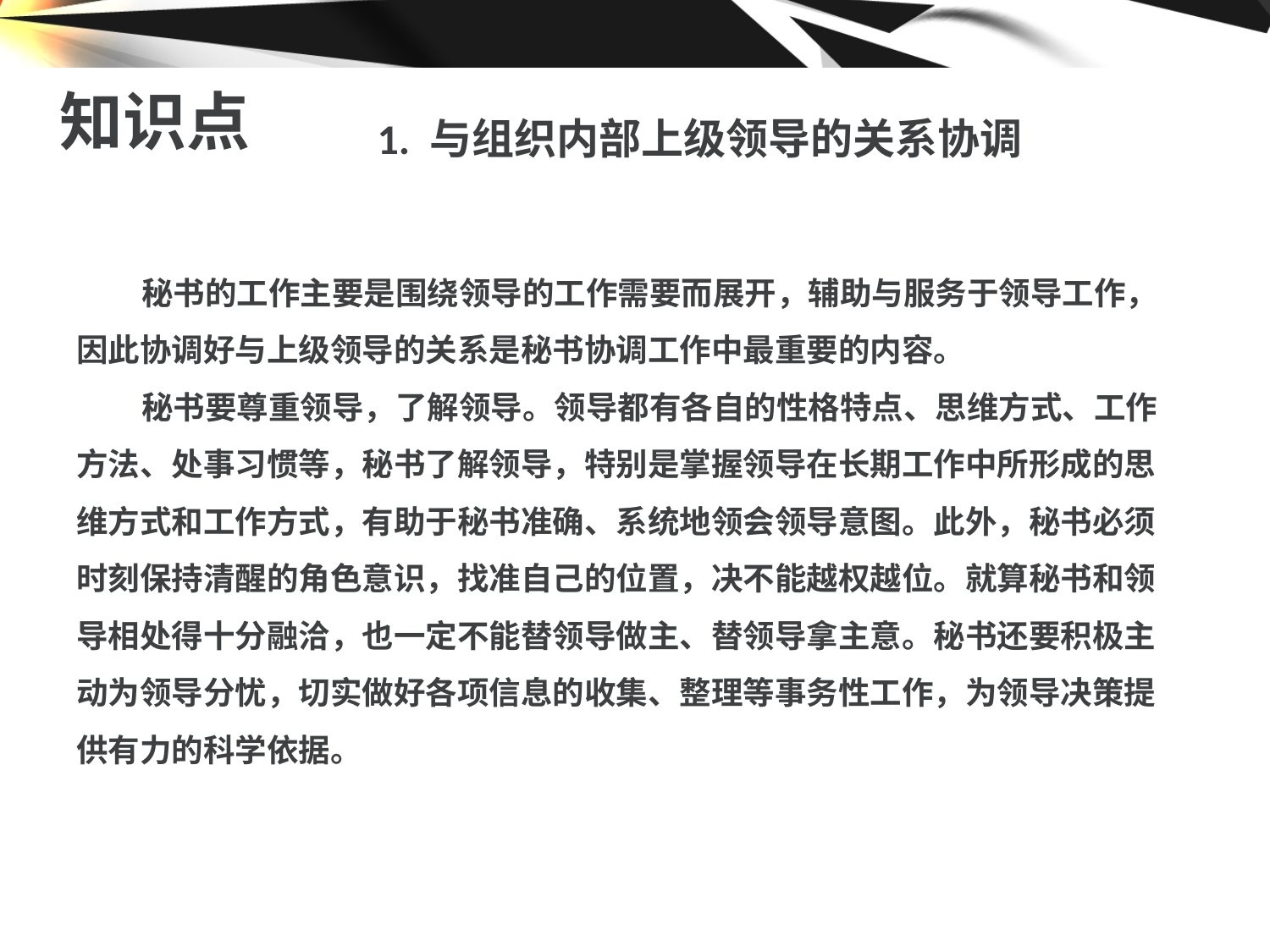

知识点
1. 与组织内部上级领导的关系协调
        秘书的工作主要是围绕领导的工作需要而展开，辅助与服务于领导工作，因此协调好与上级领导的关系是秘书协调工作中最重要的内容。
        秘书要尊重领导，了解领导。领导都有各自的性格特点、思维方式、工作方法、处事习惯等，秘书了解领导，特别是掌握领导在长期工作中所形成的思维方式和工作方式，有助于秘书准确、系统地领会领导意图。此外，秘书必须时刻保持清醒的角色意识，找准自己的位置，决不能越权越位。就算秘书和领导相处得十分融洽，也一定不能替领导做主、替领导拿主意。秘书还要积极主动为领导分忧，切实做好各项信息的收集、整理等事务性工作，为领导决策提供有力的科学依据。